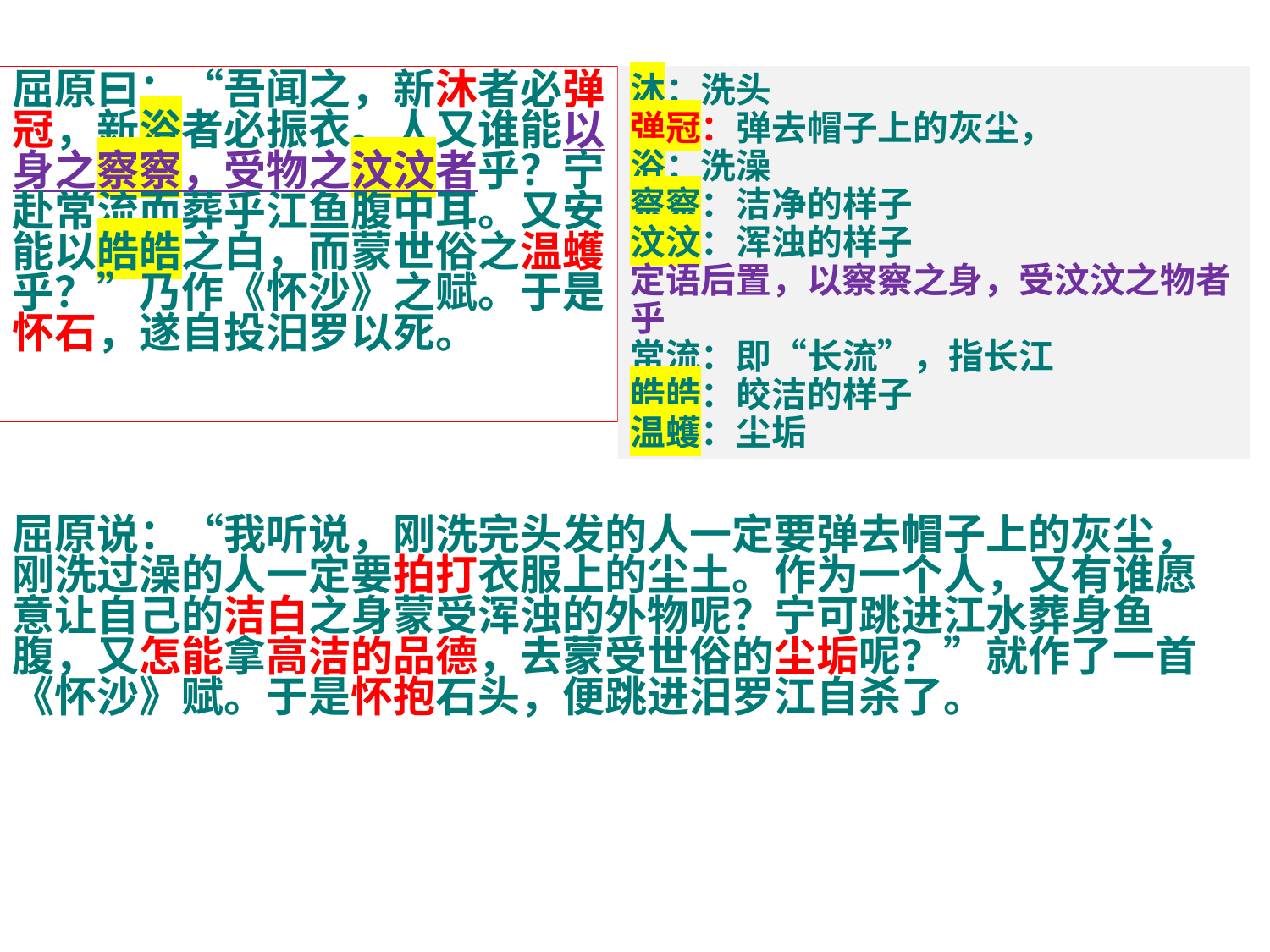

屈原曰：“吾闻之，新沐者必弹冠，新浴者必振衣。人又谁能以身之察察，受物之汶汶者乎？宁赴常流而葬乎江鱼腹中耳。又安能以皓皓之白，而蒙世俗之温蠖乎？”乃作《怀沙》之赋。于是怀石，遂自投汨罗以死。

沐：洗头
弹冠：弹去帽子上的灰尘，
浴：洗澡
察察：洁净的样子
汶汶：浑浊的样子
定语后置，以察察之身，受汶汶之物者乎
常流：即“长流”，指长江
皓皓：皎洁的样子
温蠖：尘垢
屈原说：“我听说，刚洗完头发的人一定要弹去帽子上的灰尘，刚洗过澡的人一定要拍打衣服上的尘土。作为一个人，又有谁愿意让自己的洁白之身蒙受浑浊的外物呢？宁可跳进江水葬身鱼腹，又怎能拿高洁的品德，去蒙受世俗的尘垢呢？”就作了一首《怀沙》赋。于是怀抱石头，便跳进汨罗江自杀了。